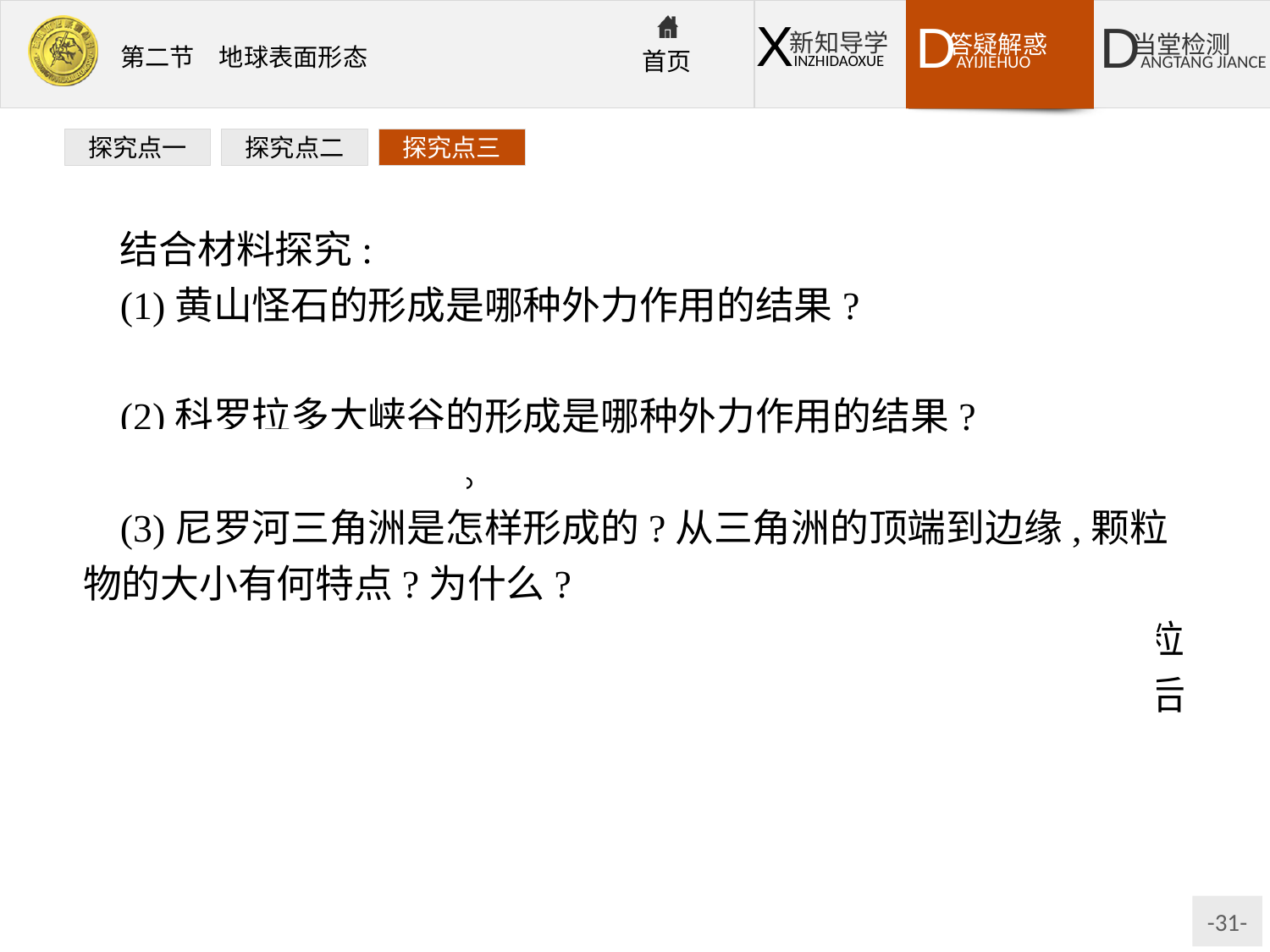

探究点一
探究点二
探究点三
结合材料探究:
(1)黄山怪石的形成是哪种外力作用的结果?
提示:风化作用。
(2)科罗拉多大峡谷的形成是哪种外力作用的结果?
提示:流水侵蚀作用。
(3)尼罗河三角洲是怎样形成的?从三角洲的顶端到边缘,颗粒物的大小有何特点?为什么?
提示:流水的堆积作用。三角洲顶端的颗粒物较大,边缘的颗粒物较小。因为流水堆积作用过程中,颗粒大的先沉积,颗粒小的后沉积。